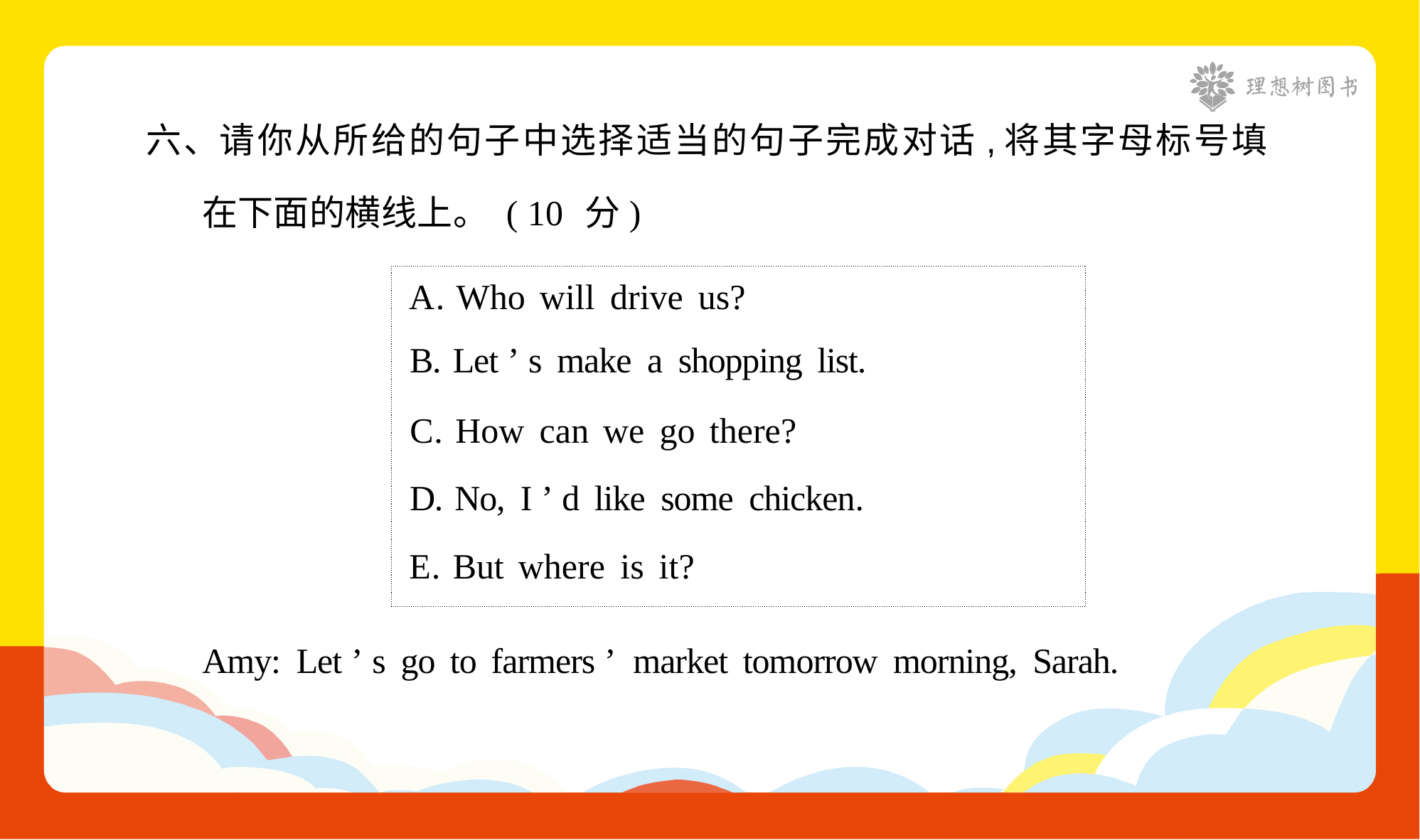

六、请你从所给的句子中选择适当的句子完成对话,将其字母标号填
在下面的横线上。 ( 10 分)
| A. Who will drive us? B. Let ’ s make a shopping list. C. How can we go there? D. No, I ’ d like some chicken. E. But where is it? |
| --- |

Amy: Let ’ s go to farmers ’ market tomorrow morning, Sarah.